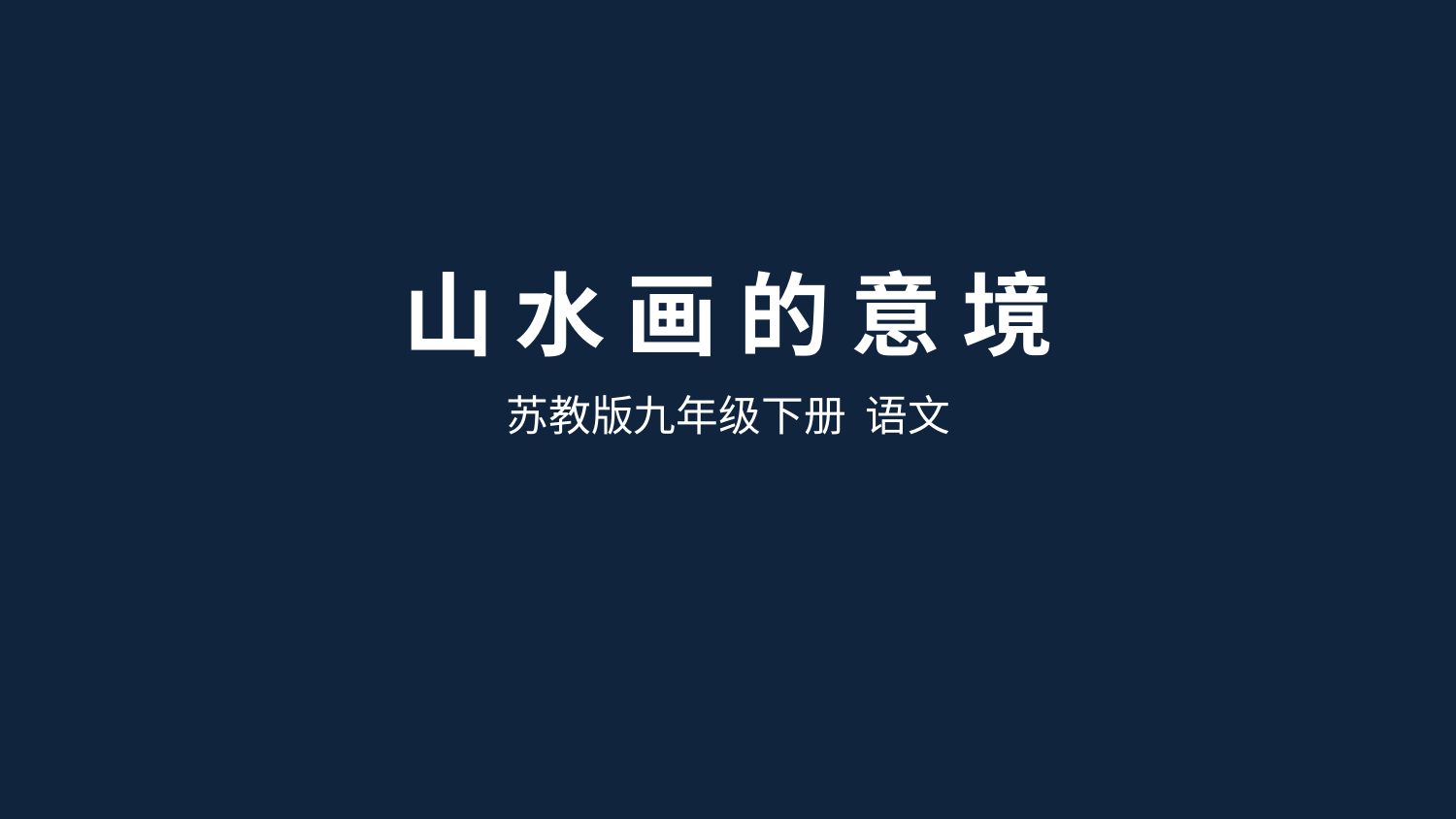

山 水 画 的 意 境
苏教版九年级下册  语文